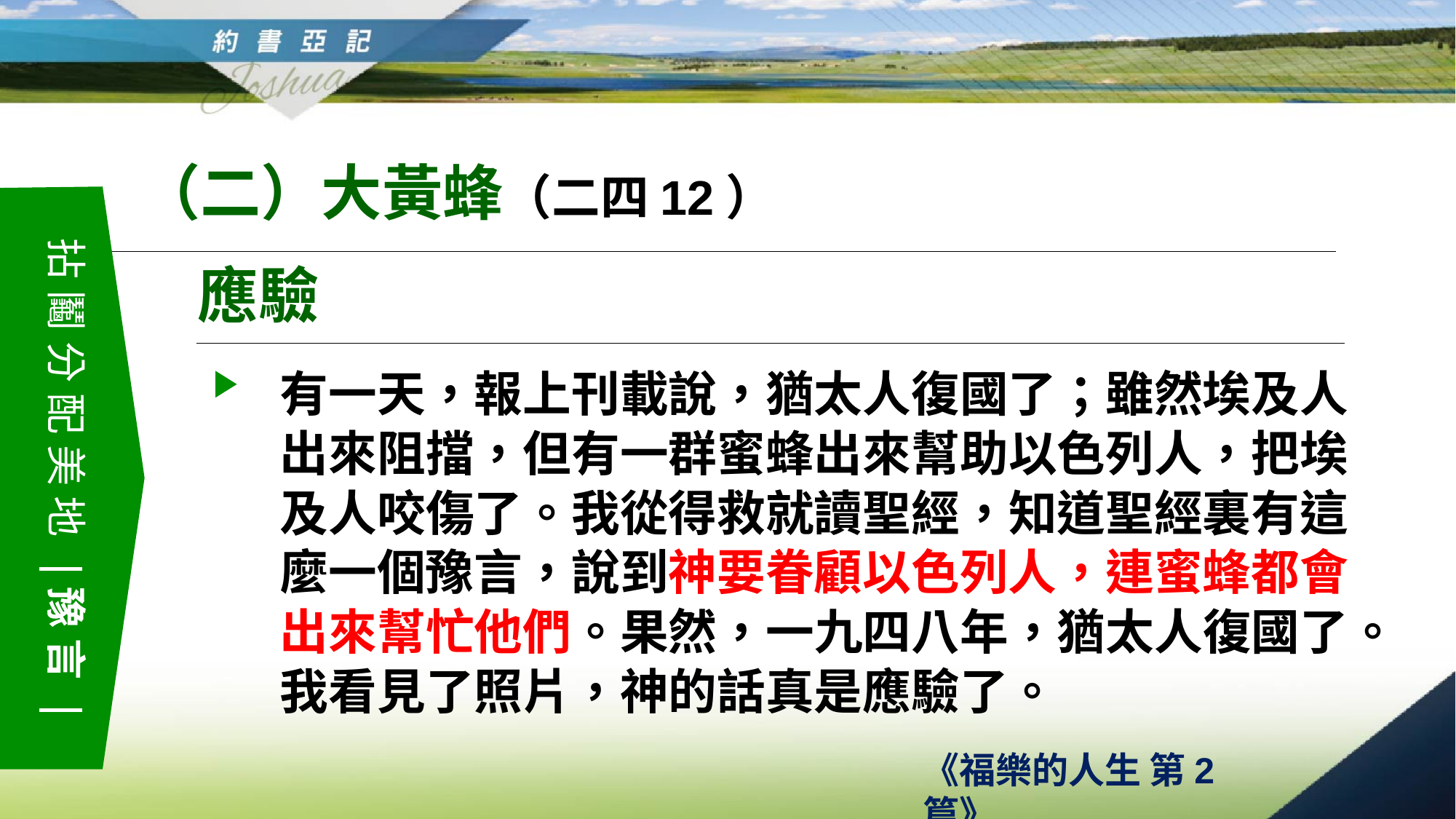

（二）大黃蜂（二四12）

拈鬮分配美地  豫言
應驗
有一天，報上刊載說，猶太人復國了；雖然埃及人出來阻擋，但有一群蜜蜂出來幫助以色列人，把埃及人咬傷了。我從得救就讀聖經，知道聖經裏有這麼一個豫言，說到神要眷顧以色列人，連蜜蜂都會出來幫忙他們。果然，一九四八年，猶太人復國了。我看見了照片，神的話真是應驗了。

《福樂的人生 第2篇》